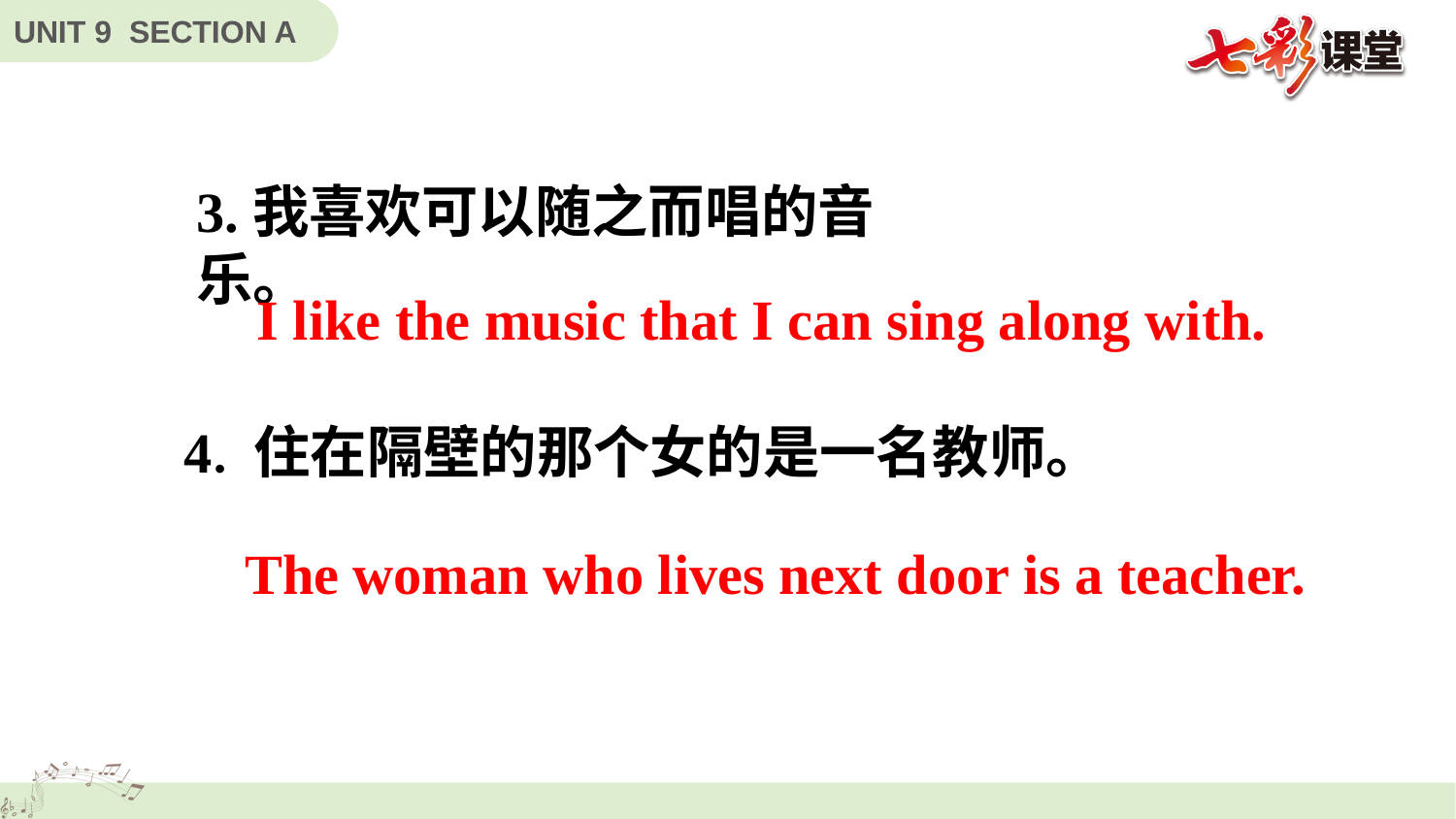

3.我喜欢可以随之而唱的音乐。
I like the music that I can sing along with.
4. 住在隔壁的那个女的是一名教师。
The woman who lives next door is a teacher.